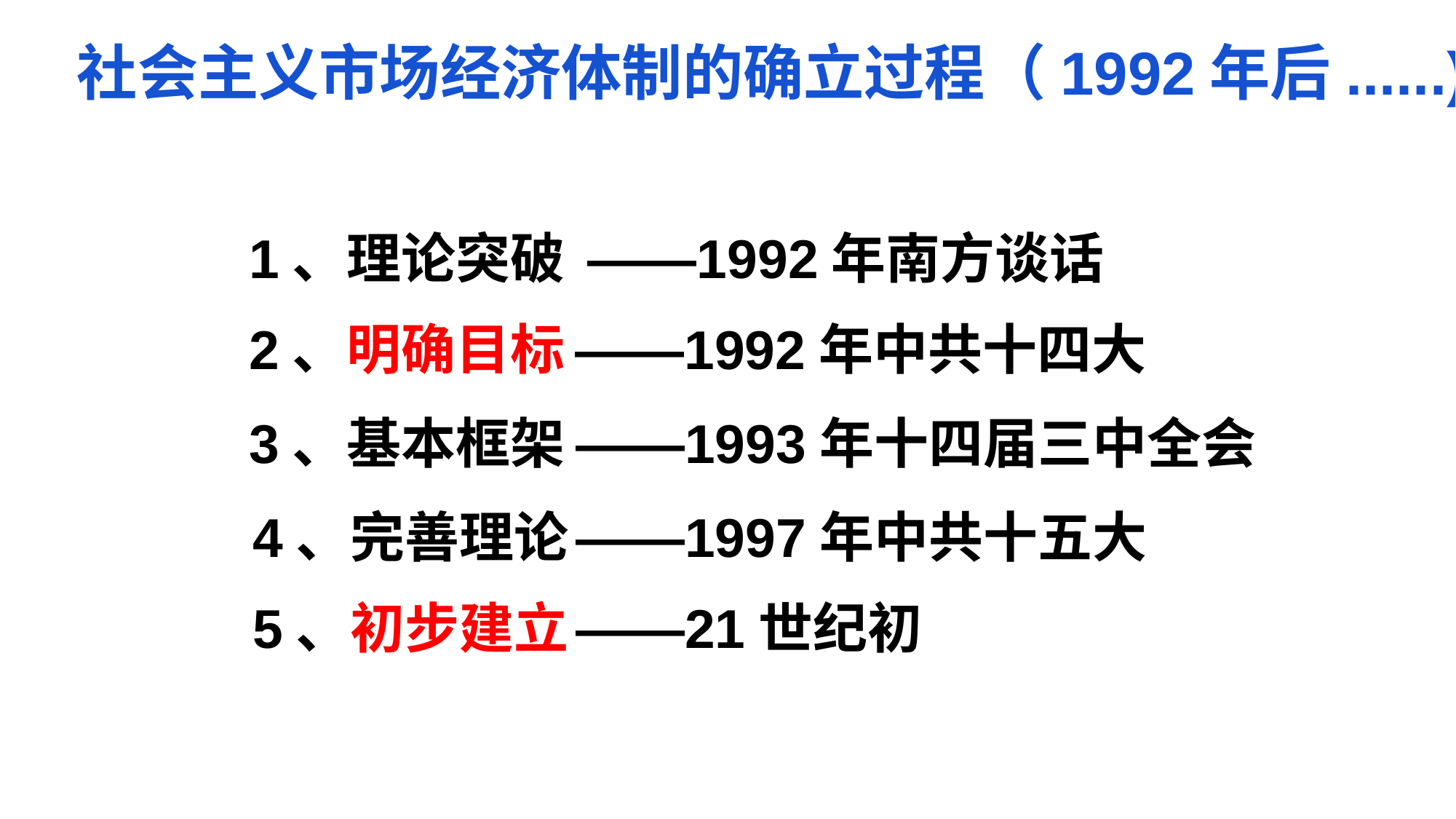

社会主义市场经济体制的确立过程（1992年后......)

1、理论突破
——1992年南方谈话
2、明确目标
——1992年中共十四大
3、基本框架
——1993年十四届三中全会
4、完善理论
——1997年中共十五大
5、初步建立
——21世纪初